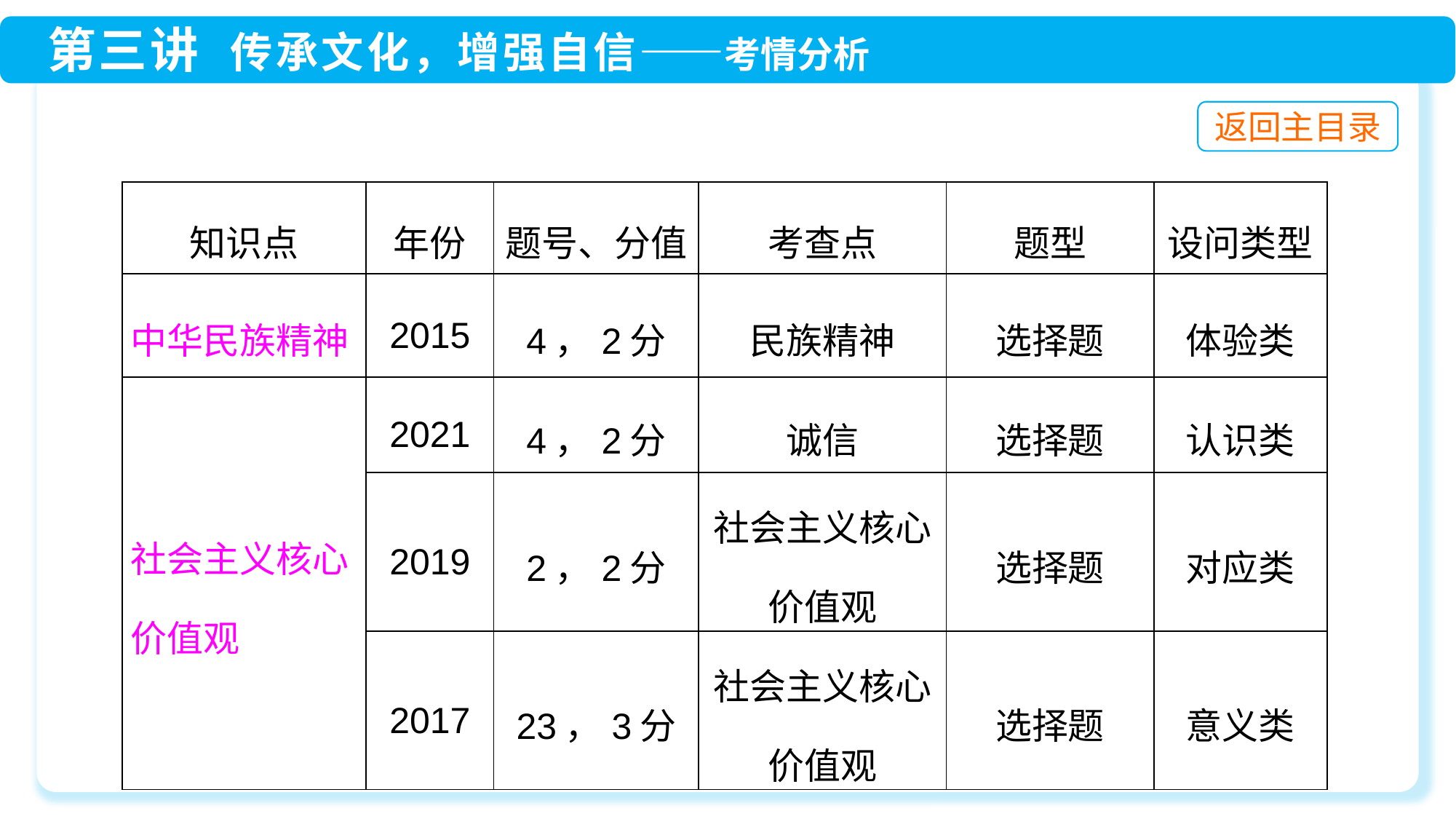

| 知识点 | 年份 | 题号、分值 | 考查点 | 题型 | 设问类型 |
| --- | --- | --- | --- | --- | --- |
| 中华民族精神 | 2015 | 4，2分 | 民族精神 | 选择题 | 体验类 |
| 社会主义核心价值观 | 2021 | 4，2分 | 诚信 | 选择题 | 认识类 |
|  | 2019 | 2，2分 | 社会主义核心价值观 | 选择题 | 对应类 |
|  | 2017 | 23，3分 | 社会主义核心价值观 | 选择题 | 意义类 |